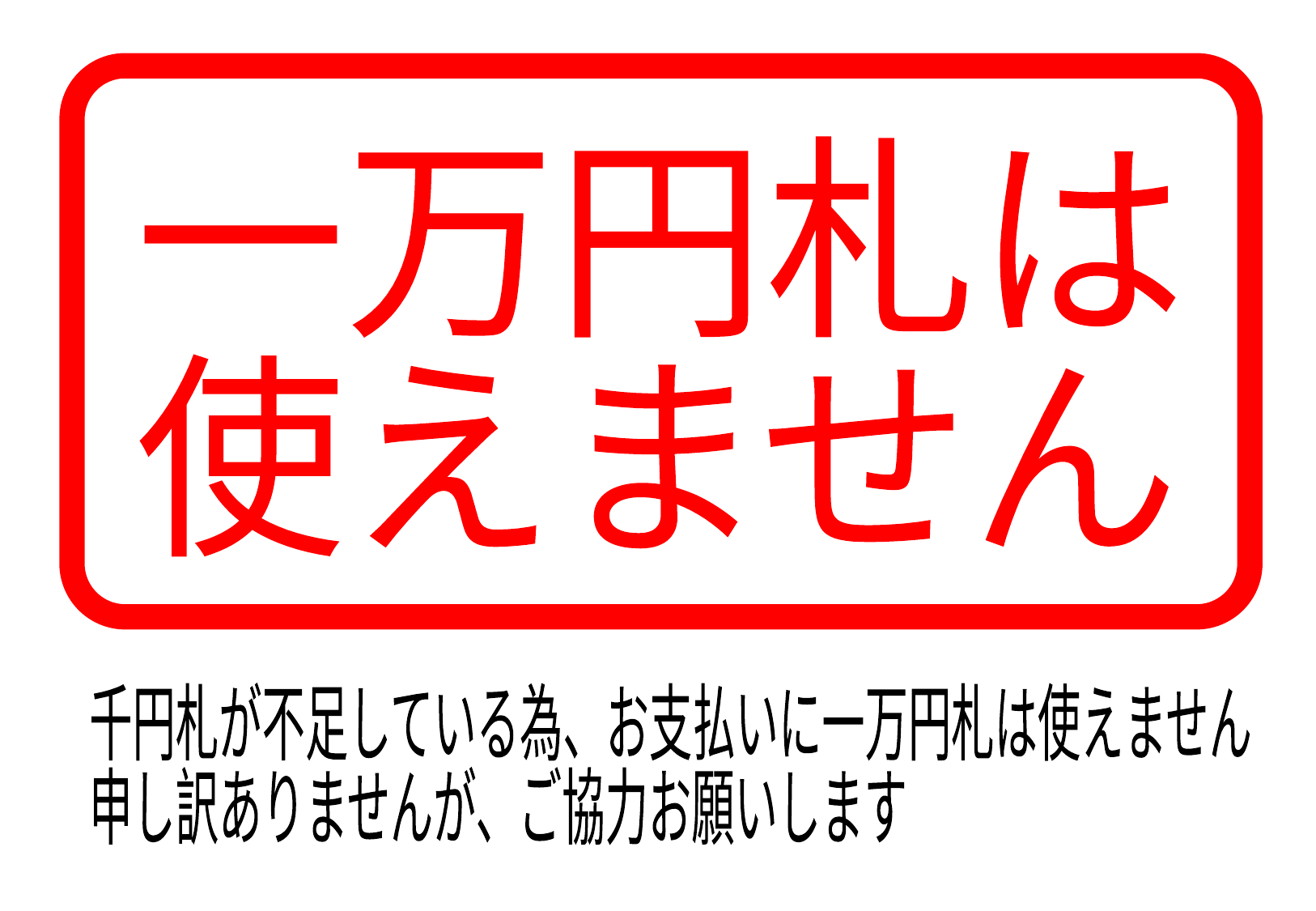

一万円札は
使えません
千円札が不足している為、お支払いに一万円札は使えません
申し訳ありませんが、ご協力お願いします